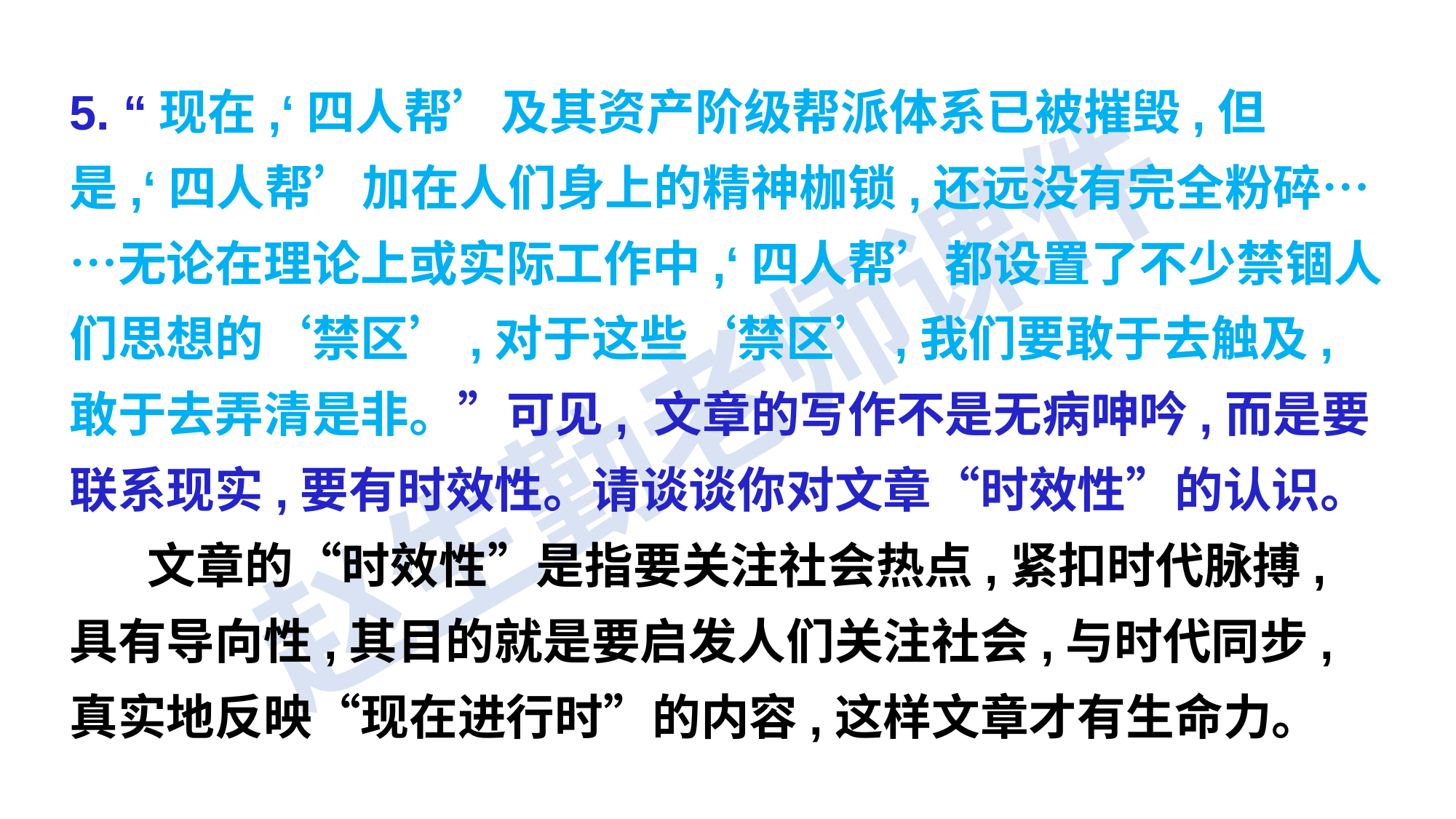

5. “现在,‘四人帮’及其资产阶级帮派体系已被摧毁,但是,‘四人帮’加在人们身上的精神枷锁,还远没有完全粉碎……无论在理论上或实际工作中,‘四人帮’都设置了不少禁锢人们思想的‘禁区’,对于这些‘禁区’,我们要敢于去触及,敢于去弄清是非。”可见, 文章的写作不是无病呻吟,而是要联系现实,要有时效性。请谈谈你对文章“时效性”的认识。
      文章的“时效性”是指要关注社会热点,紧扣时代脉搏,具有导向性,其目的就是要启发人们关注社会,与时代同步,真实地反映“现在进行时”的内容,这样文章才有生命力。